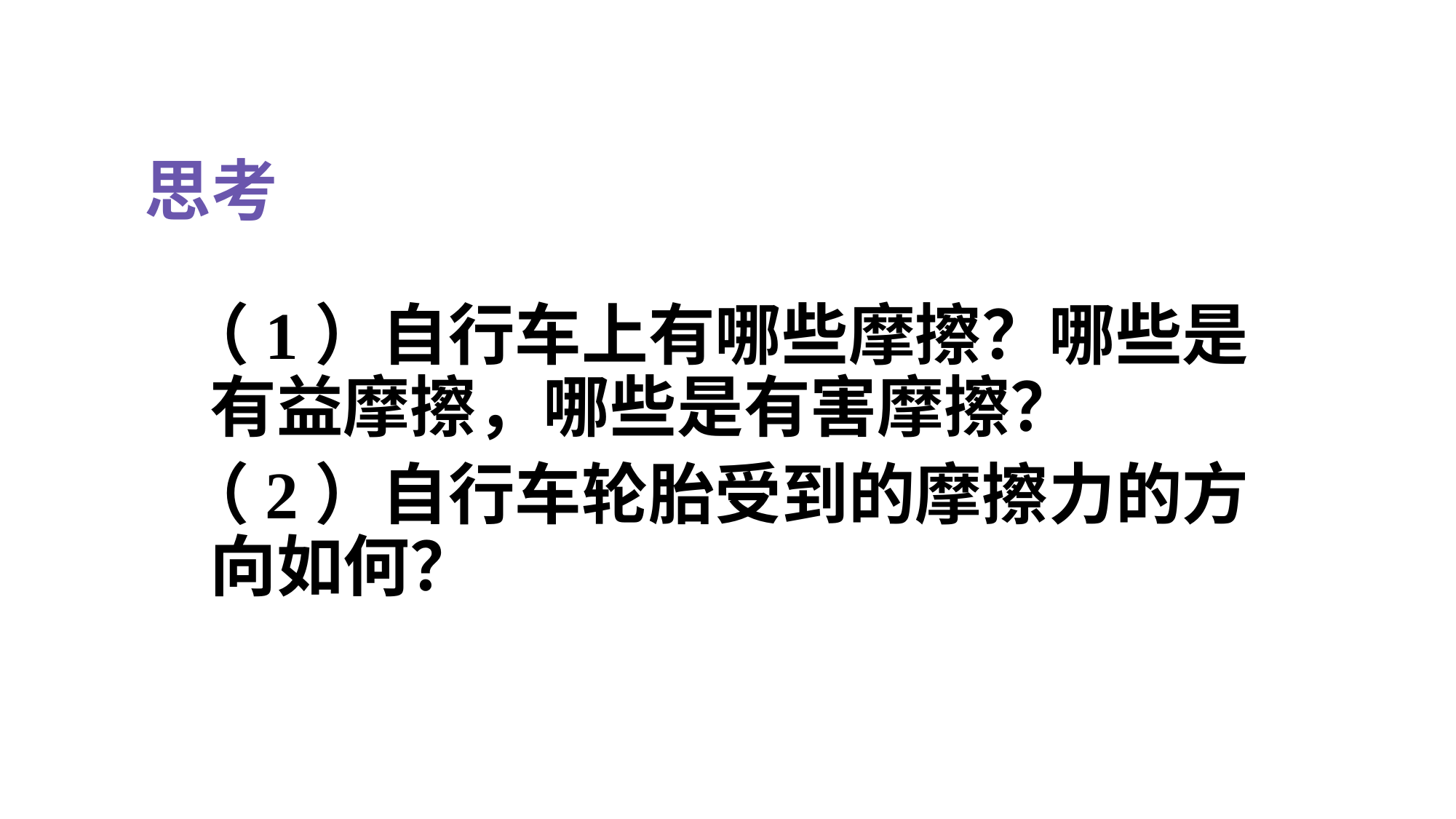

思考
（1）自行车上有哪些摩擦？哪些是有益摩擦，哪些是有害摩擦？
（2）自行车轮胎受到的摩擦力的方向如何？